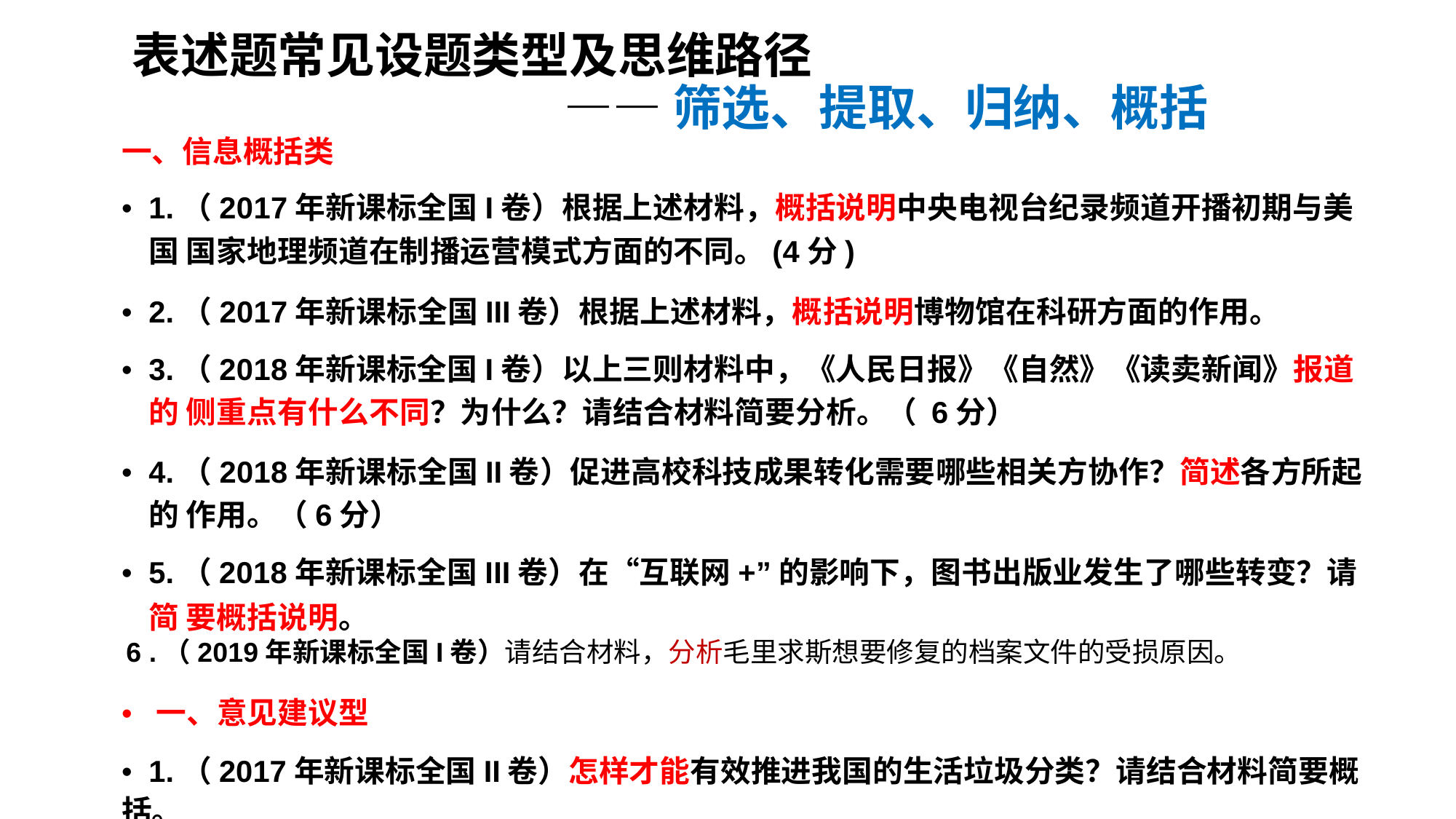

表述题常见设题类型及思维路径
——筛选、提取、归纳、概括
一、信息概括类
• 1.（2017年新课标全国I卷）根据上述材料，概括说明中央电视台纪录频道开播初期与美国 国家地理频道在制播运营模式方面的不同。(4分)
• 2.（2017年新课标全国III卷）根据上述材料，概括说明博物馆在科研方面的作用。
• 3.（2018年新课标全国I卷）以上三则材料中，《人民日报》《自然》《读卖新闻》报道的 侧重点有什么不同？为什么？请结合材料简要分析。（ 6分）
• 4.（2018年新课标全国II卷）促进高校科技成果转化需要哪些相关方协作？简述各方所起的 作用。（6分）
• 5.（2018年新课标全国III卷）在“互联网+”的影响下，图书出版业发生了哪些转变？请 简 要概括说明。
6 .（2019年新课标全国I卷）请结合材料，分析毛里求斯想要修复的档案文件的受损原因。
• 一、意见建议型
• 1.（2017年新课标全国II卷）怎样才能有效推进我国的生活垃圾分类？请结合材料简要概括。
16